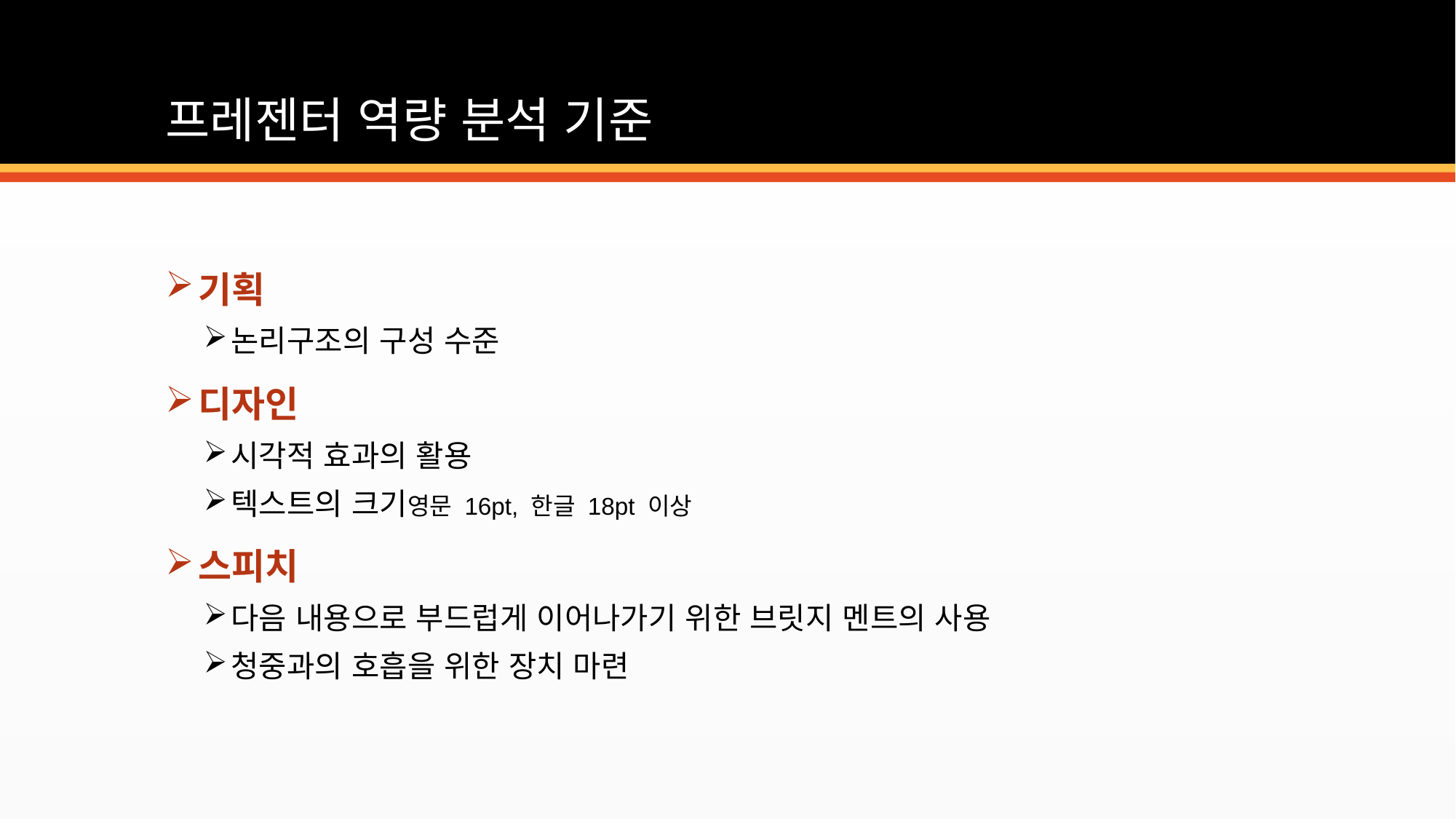

# 프레젠터 역량 분석 기준
기획
논리구조의 구성 수준
디자인
시각적 효과의 활용
텍스트의 크기영문 16pt, 한글 18pt 이상
스피치
다음 내용으로 부드럽게 이어나가기 위한 브릿지 멘트의 사용
청중과의 호흡을 위한 장치 마련